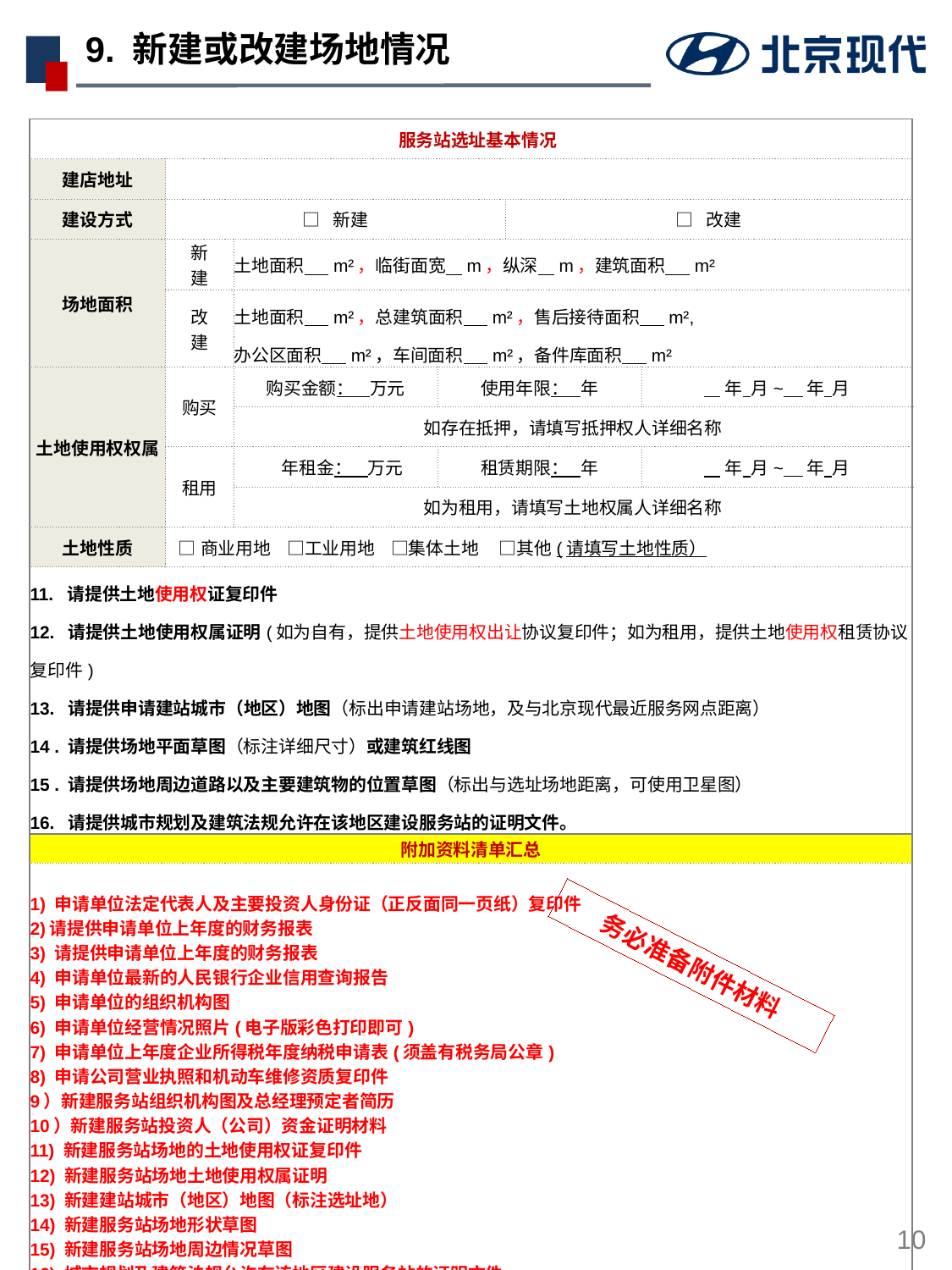

# 9. 新建或改建场地情况
| 服务站选址基本情况 |  |  |  |  |  |
| --- | --- | --- | --- | --- | --- |
| 建店地址 |  |  |  |  |  |
| 建设方式 | □ 新建 |  |  | □ 改建 |  |
| 场地面积 | 新 建 | 土地面积 m²，临街面宽 m，纵深 m，建筑面积 m² |  |  |  |
|  | 改 建 | 土地面积 m²，总建筑面积 m²，售后接待面积 m², 办公区面积 m²，车间面积 m²，备件库面积 m² |  |  |  |
| 土地使用权权属 | 购买 | 购买金额： 万元 | 使用年限： 年 |  | 年 月~ 年 月 |
|  |  | 如存在抵押，请填写抵押权人详细名称 |  |  |  |
|  | 租用 | 年租金： 万元 | 租赁期限： 年 |  | 年 月~ 年 月 |
|  |  | 如为租用，请填写土地权属人详细名称 |  |  |  |
| 土地性质 | □商业用地 □工业用地 □集体土地 □其他(请填写土地性质） |  |  |  |  |
| 11. 请提供土地使用权证复印件 12. 请提供土地使用权属证明(如为自有，提供土地使用权出让协议复印件；如为租用，提供土地使用权租赁协议复印件) 13. 请提供申请建站城市（地区）地图（标出申请建站场地，及与北京现代最近服务网点距离） 14 . 请提供场地平面草图（标注详细尺寸）或建筑红线图 15 . 请提供场地周边道路以及主要建筑物的位置草图（标出与选址场地距离，可使用卫星图） 16. 请提供城市规划及建筑法规允许在该地区建设服务站的证明文件。 |  |  |  |  |  |
| 附加资料清单汇总 |  |  |  |  |  |
| 1) 申请单位法定代表人及主要投资人身份证（正反面同一页纸）复印件 2)请提供申请单位上年度的财务报表 3) 请提供申请单位上年度的财务报表 4) 申请单位最新的人民银行企业信用查询报告 5) 申请单位的组织机构图 6) 申请单位经营情况照片(电子版彩色打印即可) 7) 申请单位上年度企业所得税年度纳税申请表(须盖有税务局公章) 8) 申请公司营业执照和机动车维修资质复印件 9）新建服务站组织机构图及总经理预定者简历 10）新建服务站投资人（公司）资金证明材料 11) 新建服务站场地的土地使用权证复印件 12) 新建服务站场地土地使用权属证明 13) 新建建站城市（地区）地图（标注选址地） 14) 新建服务站场地形状草图 15) 新建服务站场地周边情况草图 16) 城市规划及建筑法规允许在该地区建设服务站的证明文件 |  |  |  |  |  |
务必准备附件材料